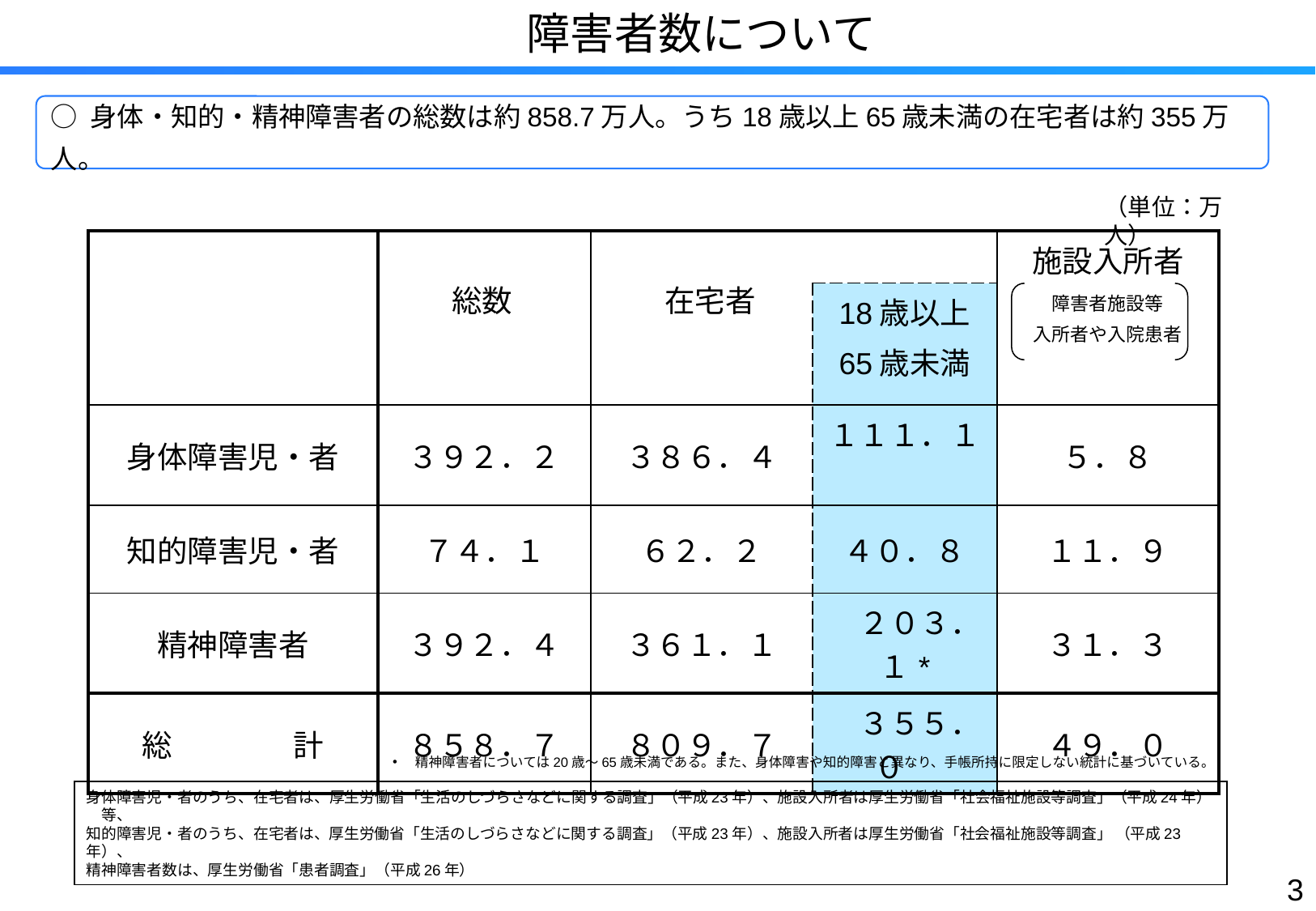

障害者数について

○ 身体・知的・精神障害者の総数は約858.7万人。うち18歳以上65歳未満の在宅者は約355万人。
（単位：万人）
|  | 総数 | 在宅者 |  | 施設入所者 障害者施設等 入所者や入院患者 |
| --- | --- | --- | --- | --- |
|  |  |  | 18歳以上 65歳未満 |  |
| 身体障害児・者 | ３９２．２ | ３８６．４ | １１１．１ | ５．８ |
| 知的障害児・者 | ７４．１ | ６２．２ | ４０．８ | １１．９ |
| 精神障害者 | ３９２．４ | ３６１．１ | ２０３．１\* | ３１．３ |
| 総　　　　計 | ８５８．７ | ８０９．７ | ３５５．０ | ４９．０ |

精神障害者については20歳～65歳未満である。また、身体障害や知的障害と異なり、手帳所持に限定しない統計に基づいている。
身体障害児・者のうち、在宅者は、厚生労働省「生活のしづらさなどに関する調査」（平成23年）、施設入所者は厚生労働省「社会福祉施設等調査」（平成24年）　等、
知的障害児・者のうち、在宅者は、厚生労働省「生活のしづらさなどに関する調査」（平成23年）、施設入所者は厚生労働省「社会福祉施設等調査」 （平成23年）、
精神障害者数は、厚生労働省「患者調査」（平成26年）
3